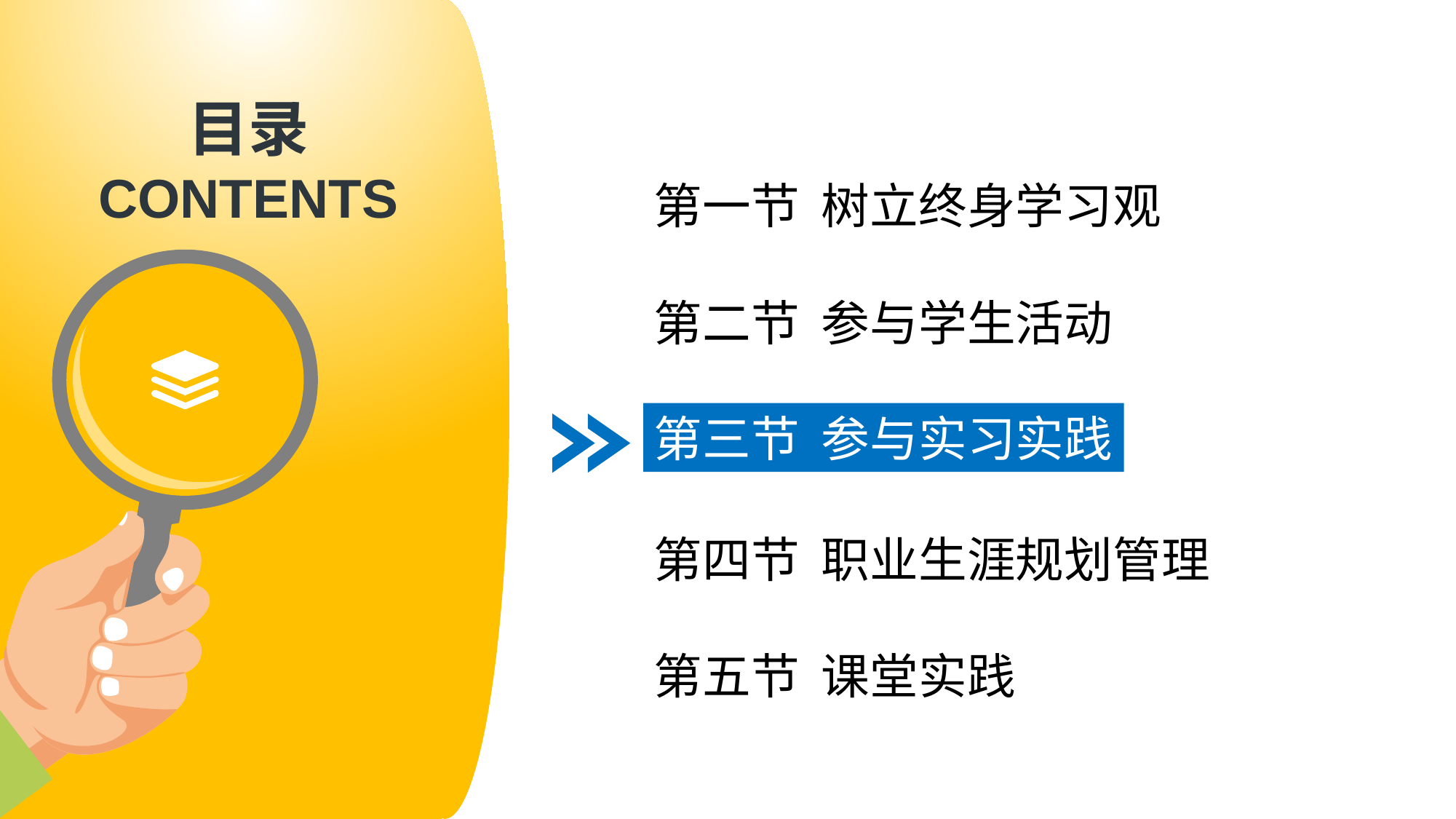

第一节  树立终身学习观
第二节  参与学生活动
第三节  参与实习实践

第四节  职业生涯规划管理
第五节  课堂实践